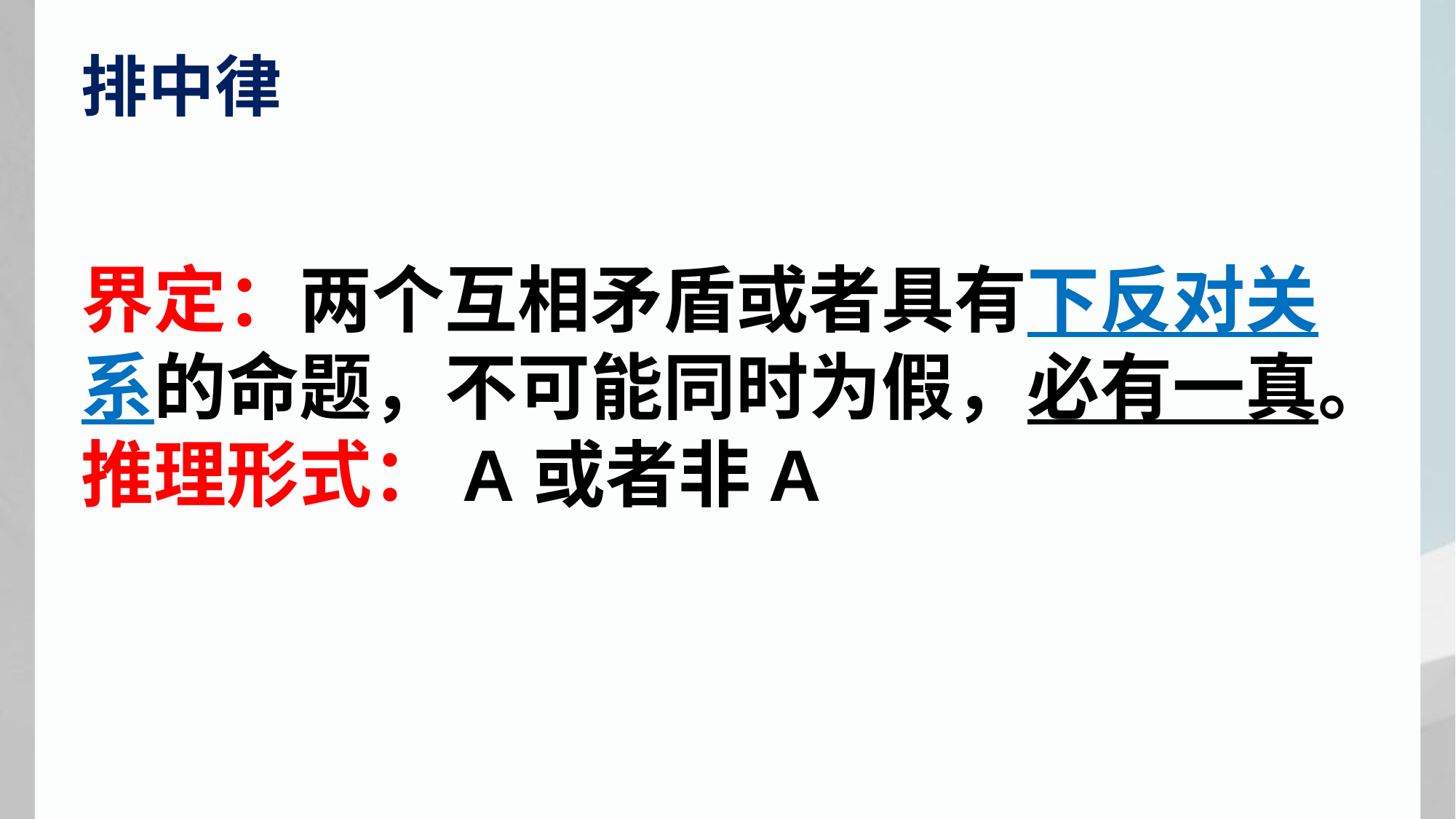

排中律
界定：两个互相矛盾或者具有下反对关系的命题，不可能同时为假，必有一真。
推理形式：A或者非A